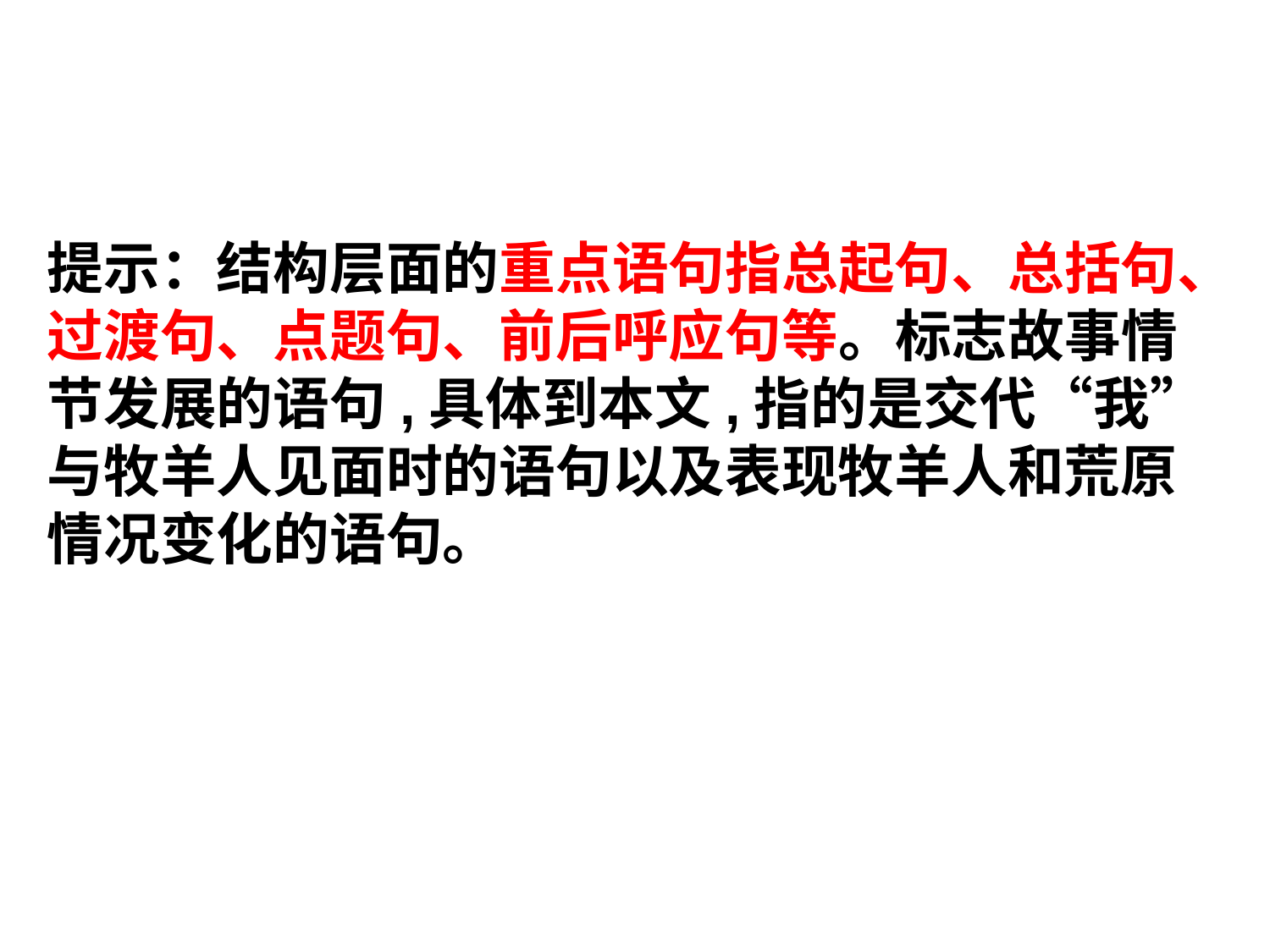

提示：结构层面的重点语句指总起句、总括句、过渡句、点题句、前后呼应句等。标志故事情节发展的语句,具体到本文,指的是交代“我”与牧羊人见面时的语句以及表现牧羊人和荒原情况变化的语句。